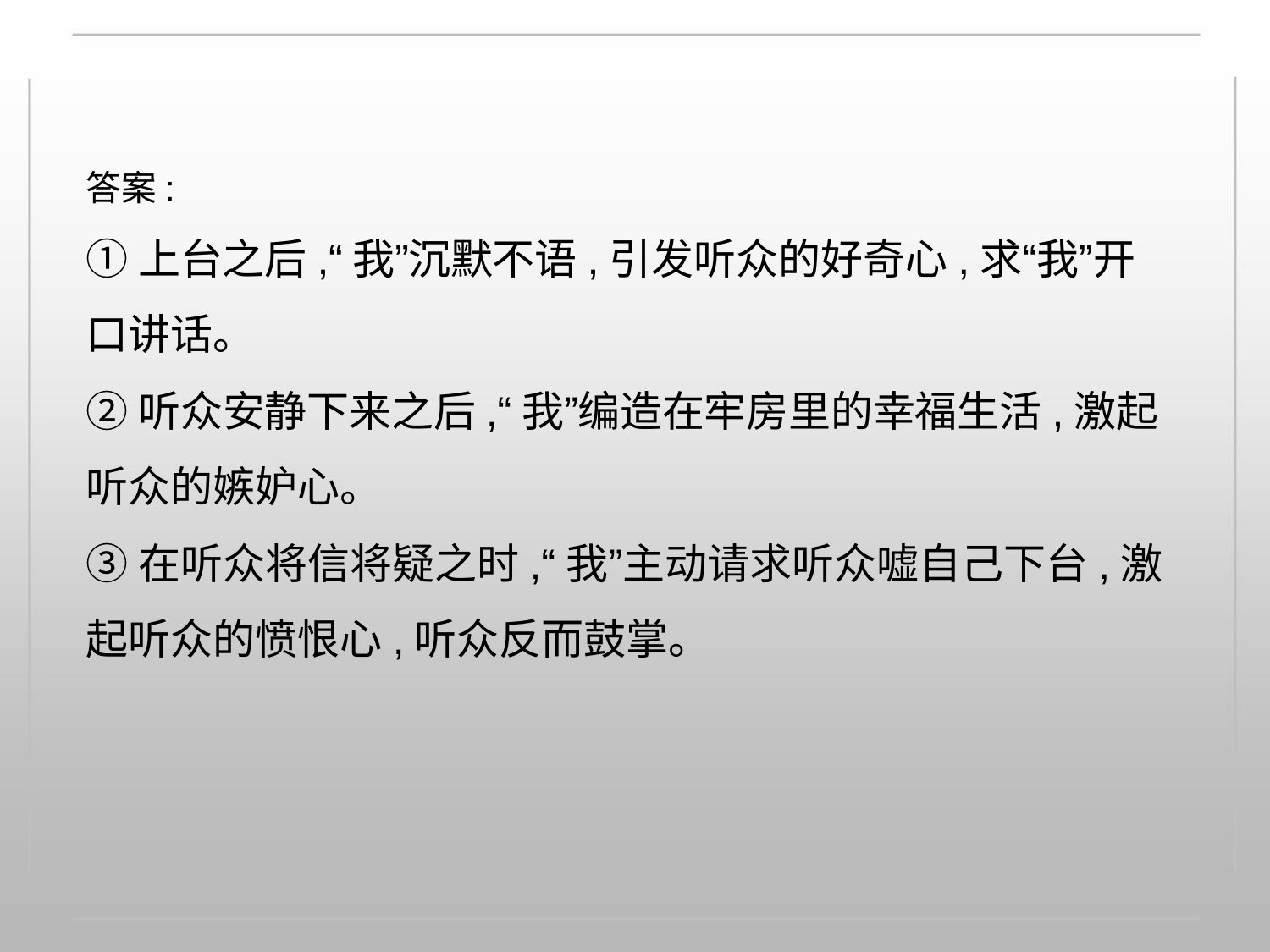

答案:
①上台之后,“我”沉默不语,引发听众的好奇心,求“我”开
口讲话。
②听众安静下来之后,“我”编造在牢房里的幸福生活,激起
听众的嫉妒心。
③在听众将信将疑之时,“我”主动请求听众嘘自己下台,激
起听众的愤恨心,听众反而鼓掌。